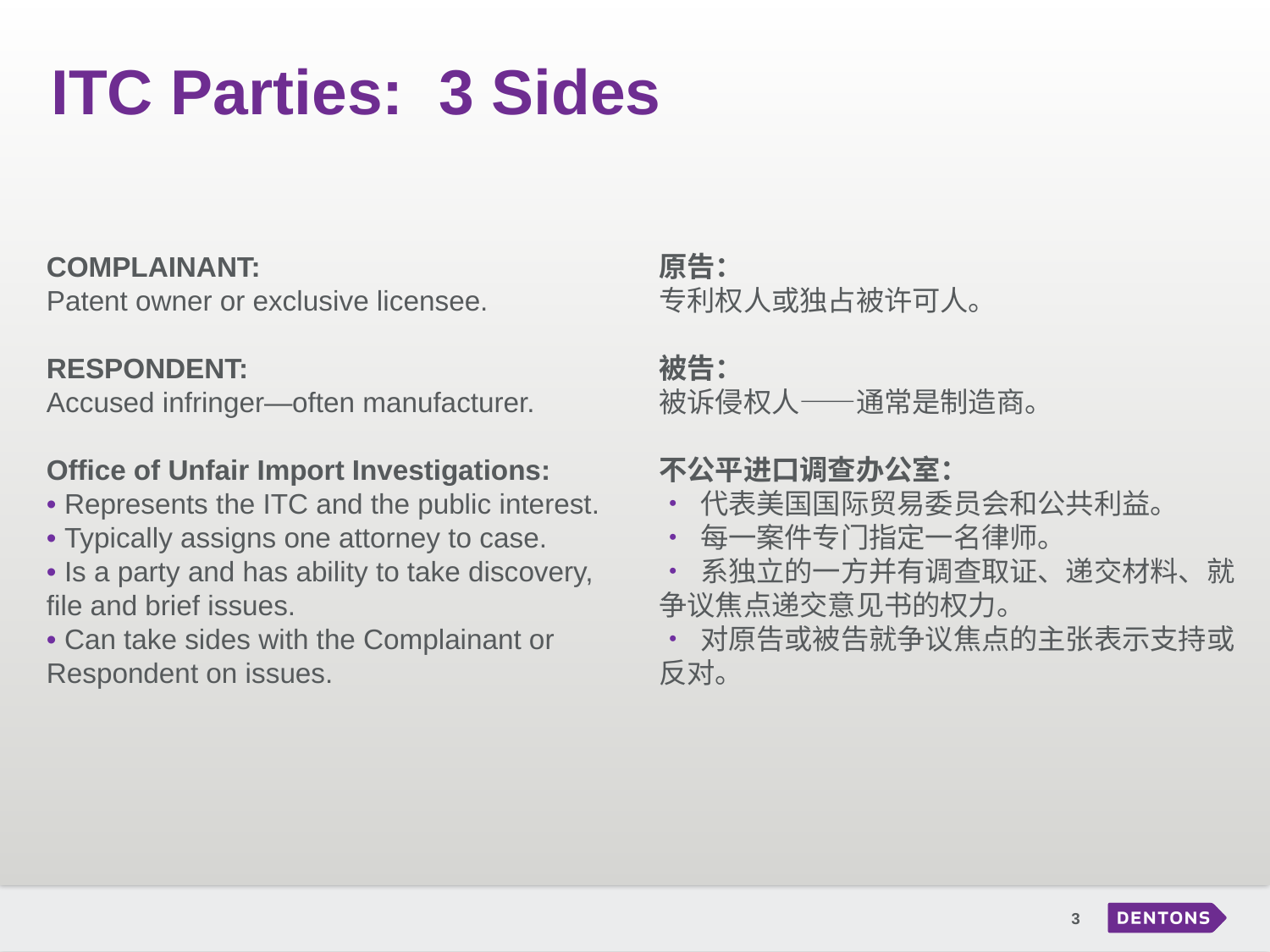

# ITC Parties:  3 Sides
COMPLAINANT:
Patent owner or exclusive licensee.
RESPONDENT:
Accused infringer—often manufacturer.
Office of Unfair Import Investigations:
• Represents the ITC and the public interest.
• Typically assigns one attorney to case.
• Is a party and has ability to take discovery, file and brief issues.
• Can take sides with the Complainant or Respondent on issues.
原告：
专利权人或独占被许可人。
被告：
被诉侵权人——通常是制造商。
不公平进口调查办公室：
• 代表美国国际贸易委员会和公共利益。
• 每一案件专门指定一名律师。
• 系独立的一方并有调查取证、递交材料、就争议焦点递交意见书的权力。
• 对原告或被告就争议焦点的主张表示支持或反对。
3